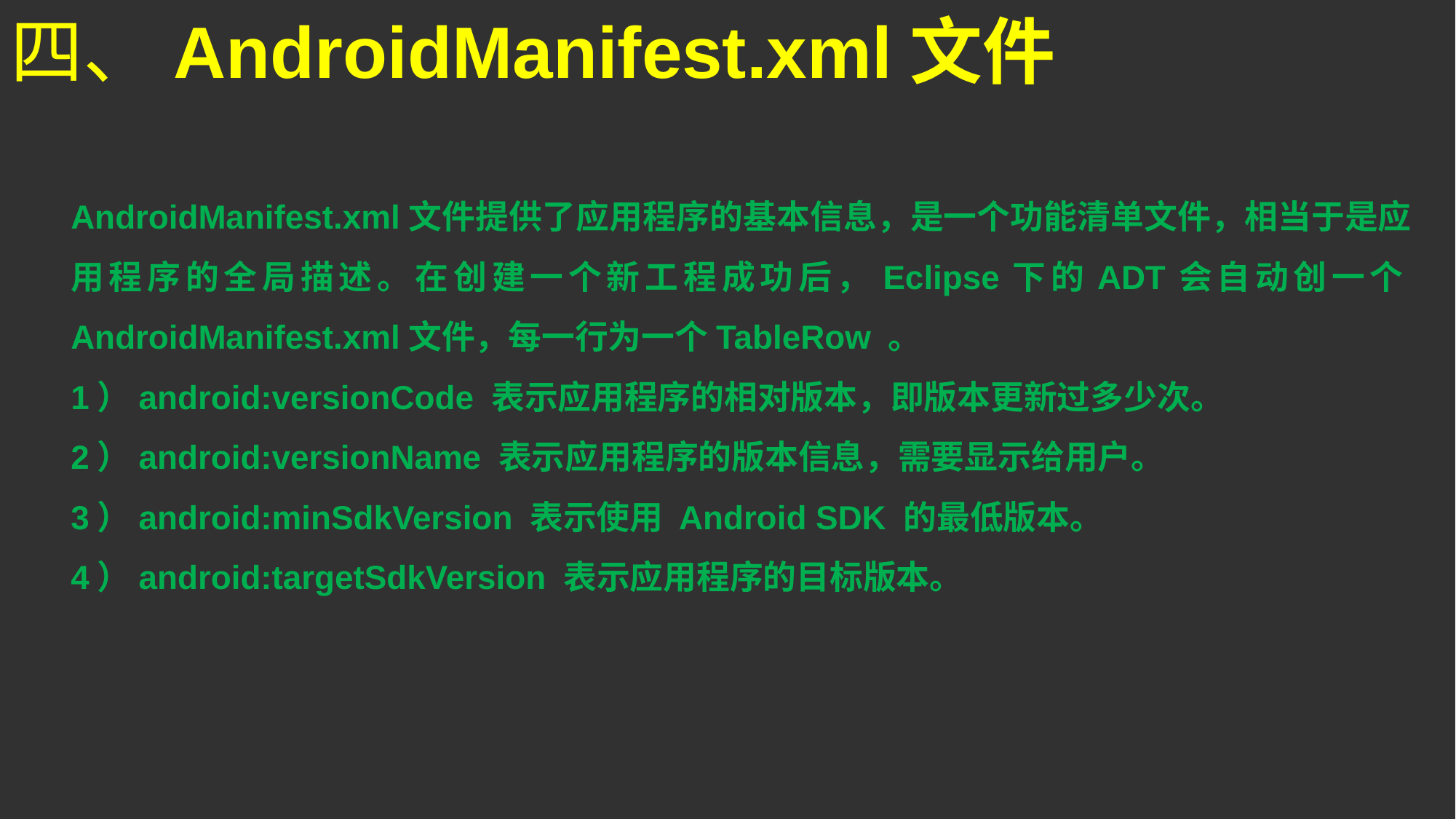

四、AndroidManifest.xml文件
AndroidManifest.xml文件提供了应用程序的基本信息，是一个功能清单文件，相当于是应用程序的全局描述。在创建一个新工程成功后，Eclipse下的ADT会自动创一个AndroidManifest.xml文件，每一行为一个TableRow 。
1）android:versionCode 表示应用程序的相对版本，即版本更新过多少次。
2）android:versionName 表示应用程序的版本信息，需要显示给用户。
3）android:minSdkVersion 表示使用 Android SDK 的最低版本。
4）android:targetSdkVersion 表示应用程序的目标版本。